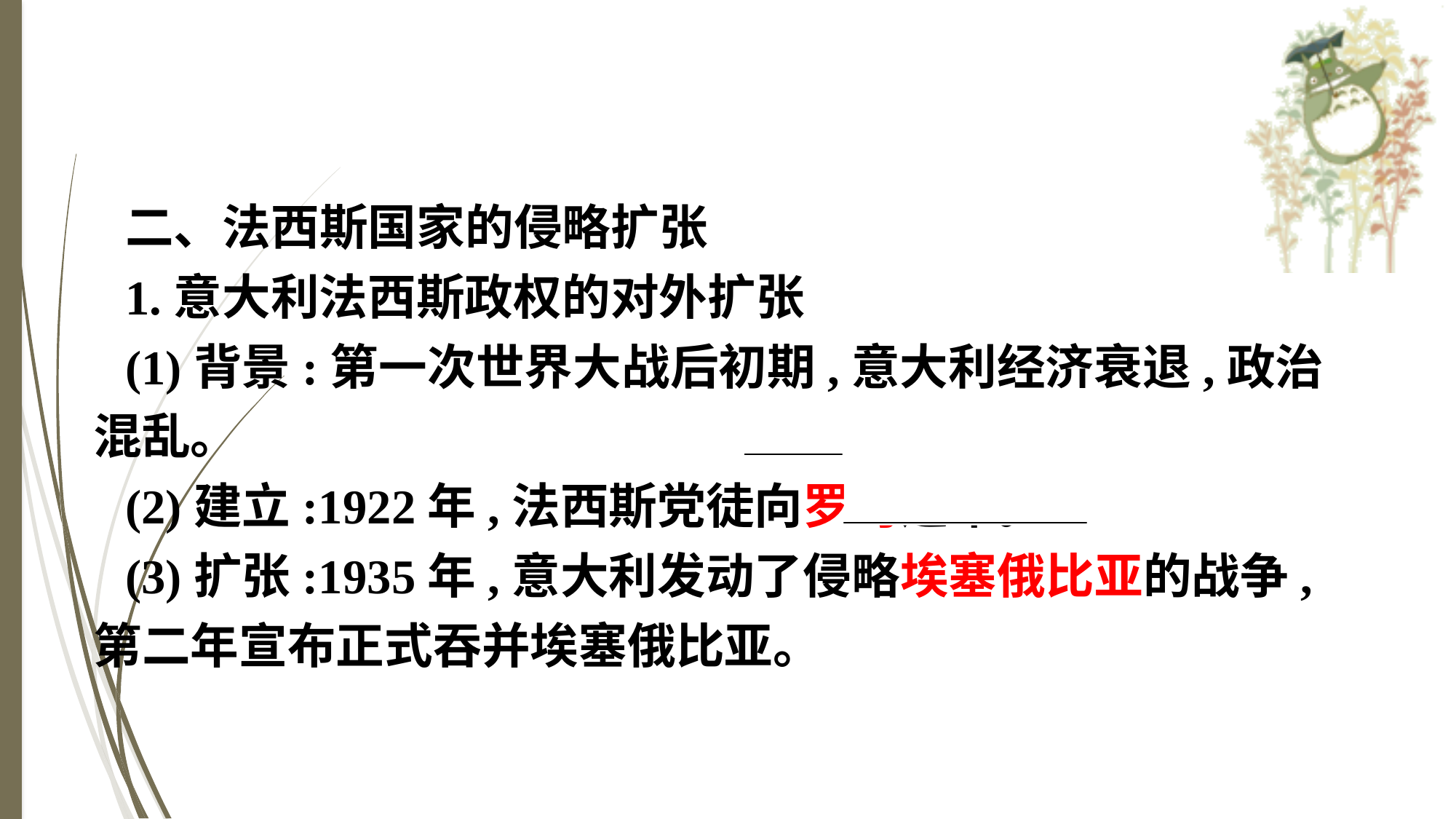

二、法西斯国家的侵略扩张
1.意大利法西斯政权的对外扩张
(1)背景:第一次世界大战后初期,意大利经济衰退,政治混乱。
(2)建立:1922年,法西斯党徒向罗马进军。
(3)扩张:1935年,意大利发动了侵略埃塞俄比亚的战争,第二年宣布正式吞并埃塞俄比亚。